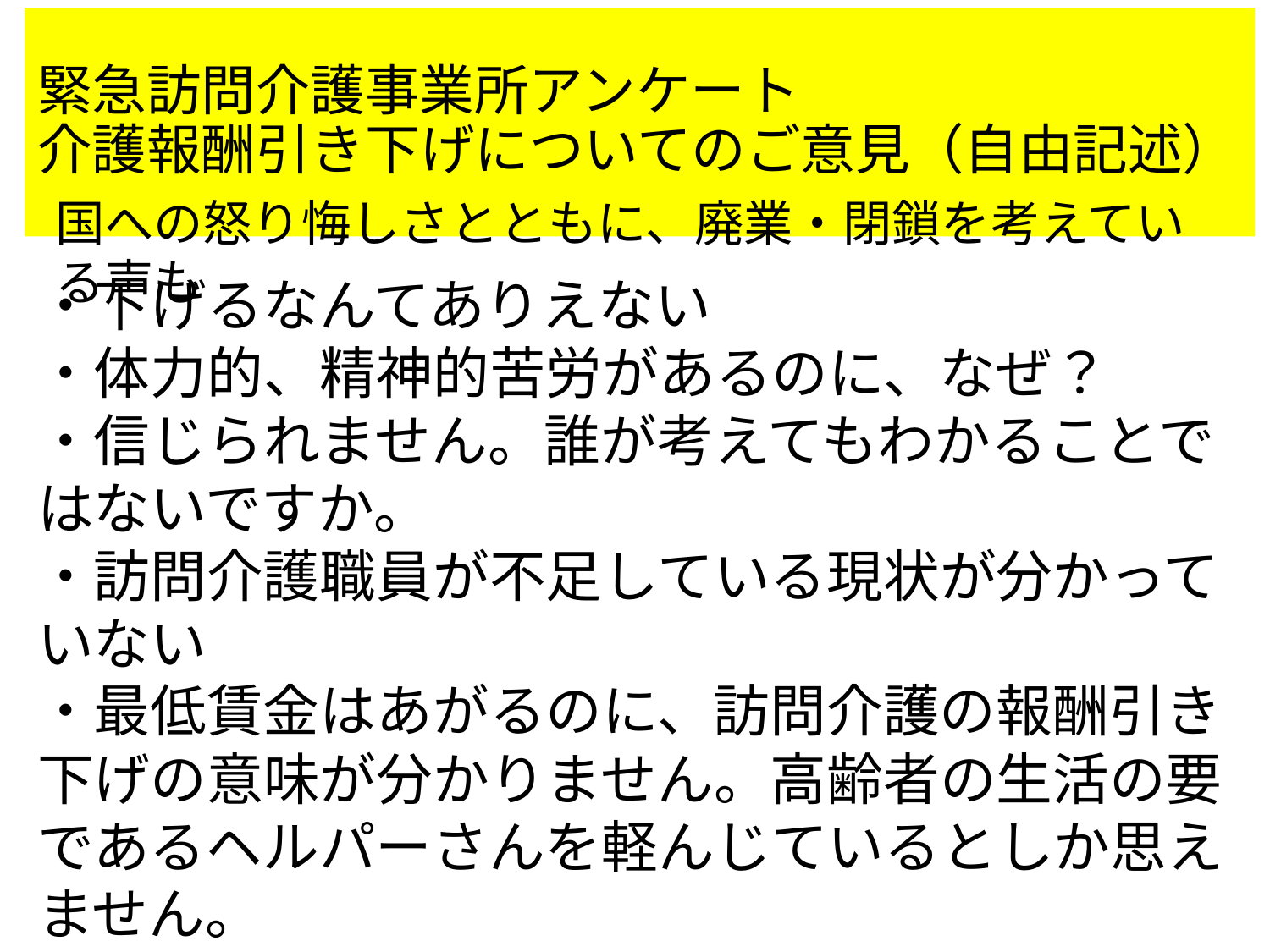

# 緊急訪問介護事業所アンケート 介護報酬引き下げについてのご意見（自由記述）
国への怒り悔しさとともに、廃業・閉鎖を考えている声も
・下げるなんてありえない
・体力的、精神的苦労があるのに、なぜ？
・信じられません。誰が考えてもわかることではないですか。
・訪問介護職員が不足している現状が分かっていない
・最低賃金はあがるのに、訪問介護の報酬引き下げの意味が分かりません。高齢者の生活の要であるヘルパーさんを軽んじているとしか思えません。